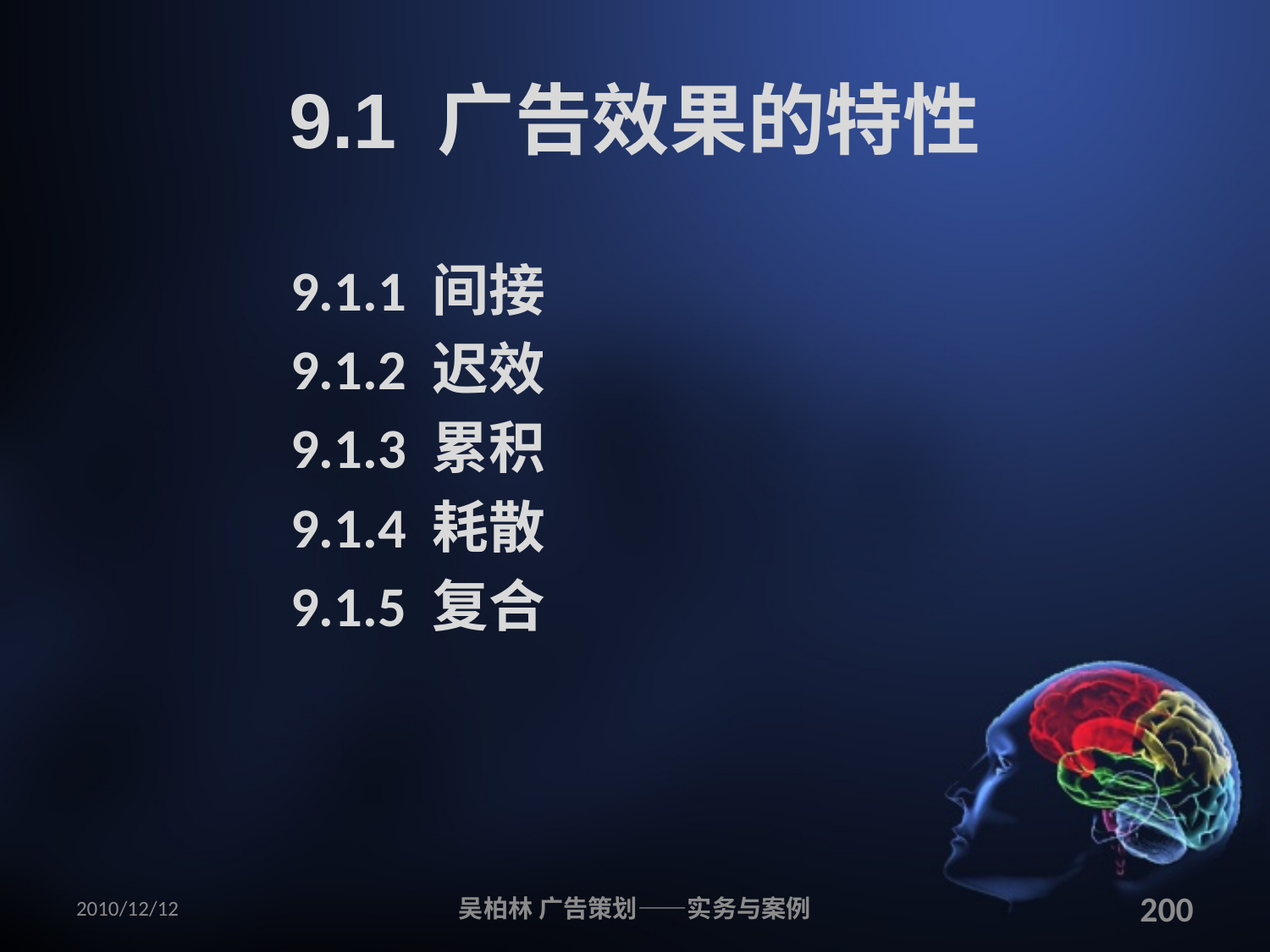

# 9.1 广告效果的特性
9.1.1 间接
9.1.2 迟效
9.1.3 累积
9.1.4 耗散
9.1.5 复合

2010/12/12
吴柏林 广告策划——实务与案例
200